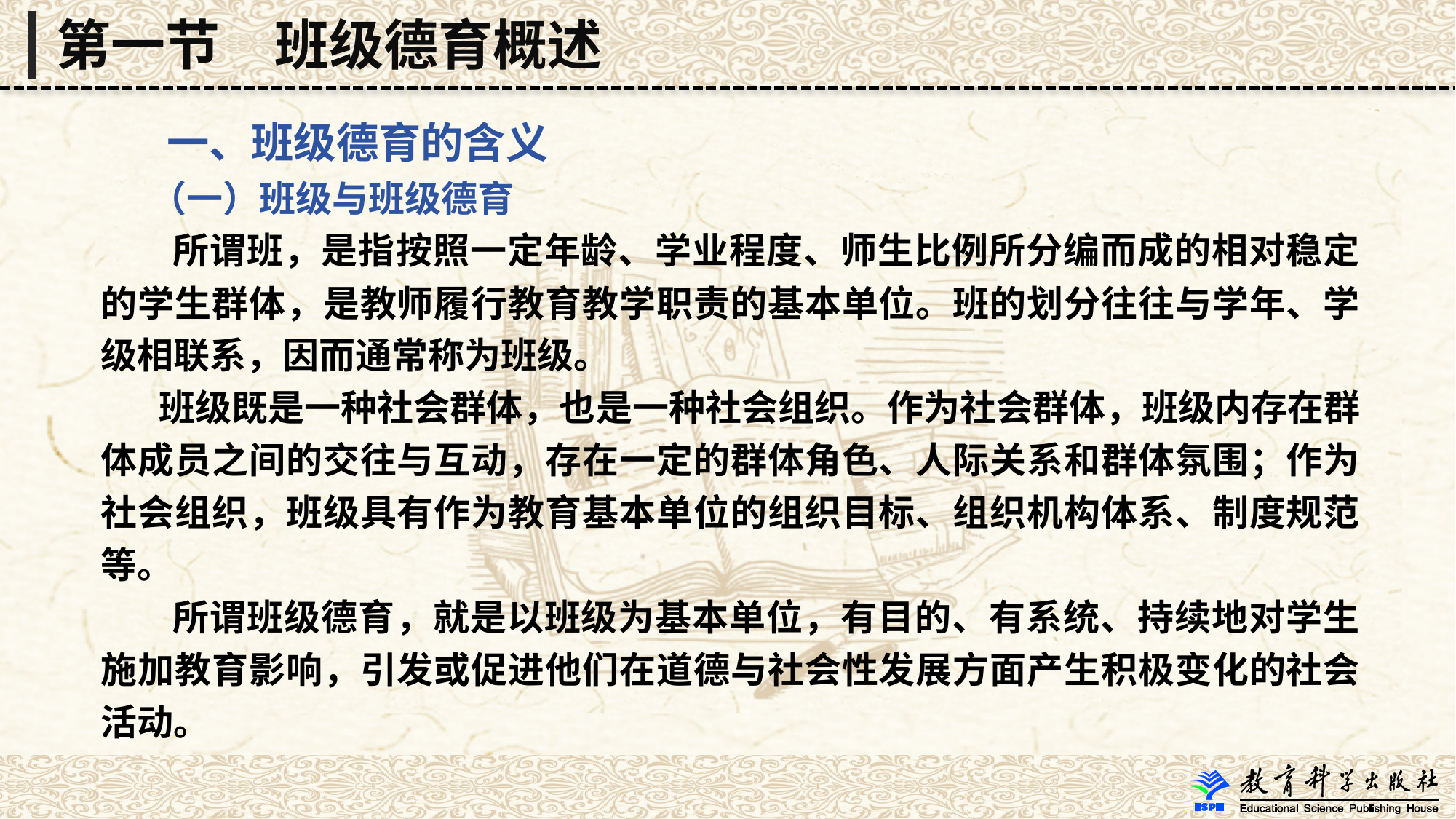

第一节　班级德育概述
       一、班级德育的含义
     （一）班级与班级德育
       所谓班，是指按照一定年龄、学业程度、师生比例所分编而成的相对稳定的学生群体，是教师履行教育教学职责的基本单位。班的划分往往与学年、学级相联系，因而通常称为班级。
      班级既是一种社会群体，也是一种社会组织。作为社会群体，班级内存在群体成员之间的交往与互动，存在一定的群体角色、人际关系和群体氛围；作为社会组织，班级具有作为教育基本单位的组织目标、组织机构体系、制度规范等。
       所谓班级德育，就是以班级为基本单位，有目的、有系统、持续地对学生施加教育影响，引发或促进他们在道德与社会性发展方面产生积极变化的社会活动。